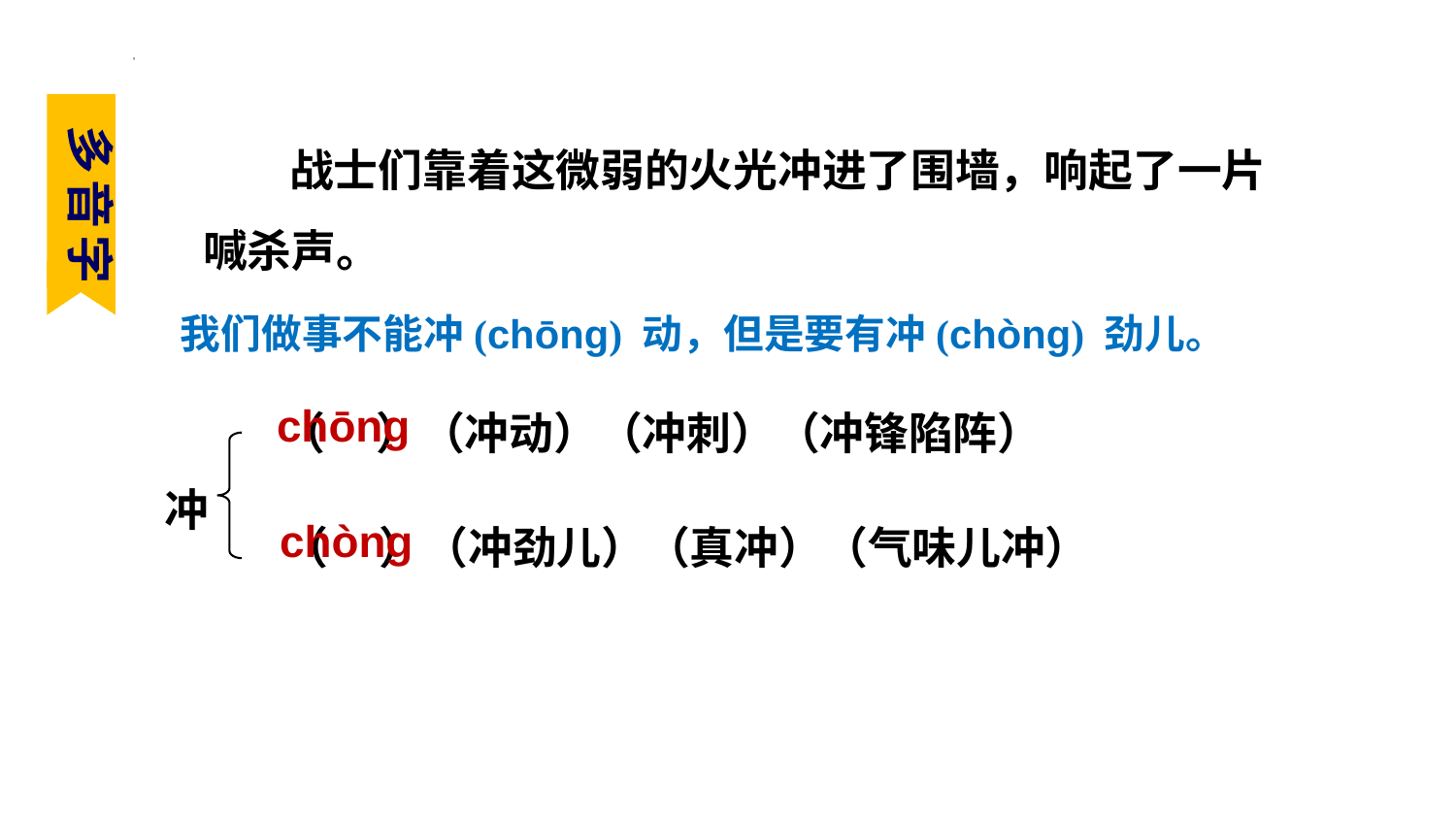

必考字词梳理

战士们靠着这微弱的火光冲进了围墙，响起了一片喊杀声。
多音字
我们做事不能冲(chōng) 动，但是要有冲(chòng) 劲儿。
chōng
（     ）（冲动）（冲刺）（冲锋陷阵）

冲
chòng
（     ）（冲劲儿）（真冲）（气味儿冲）